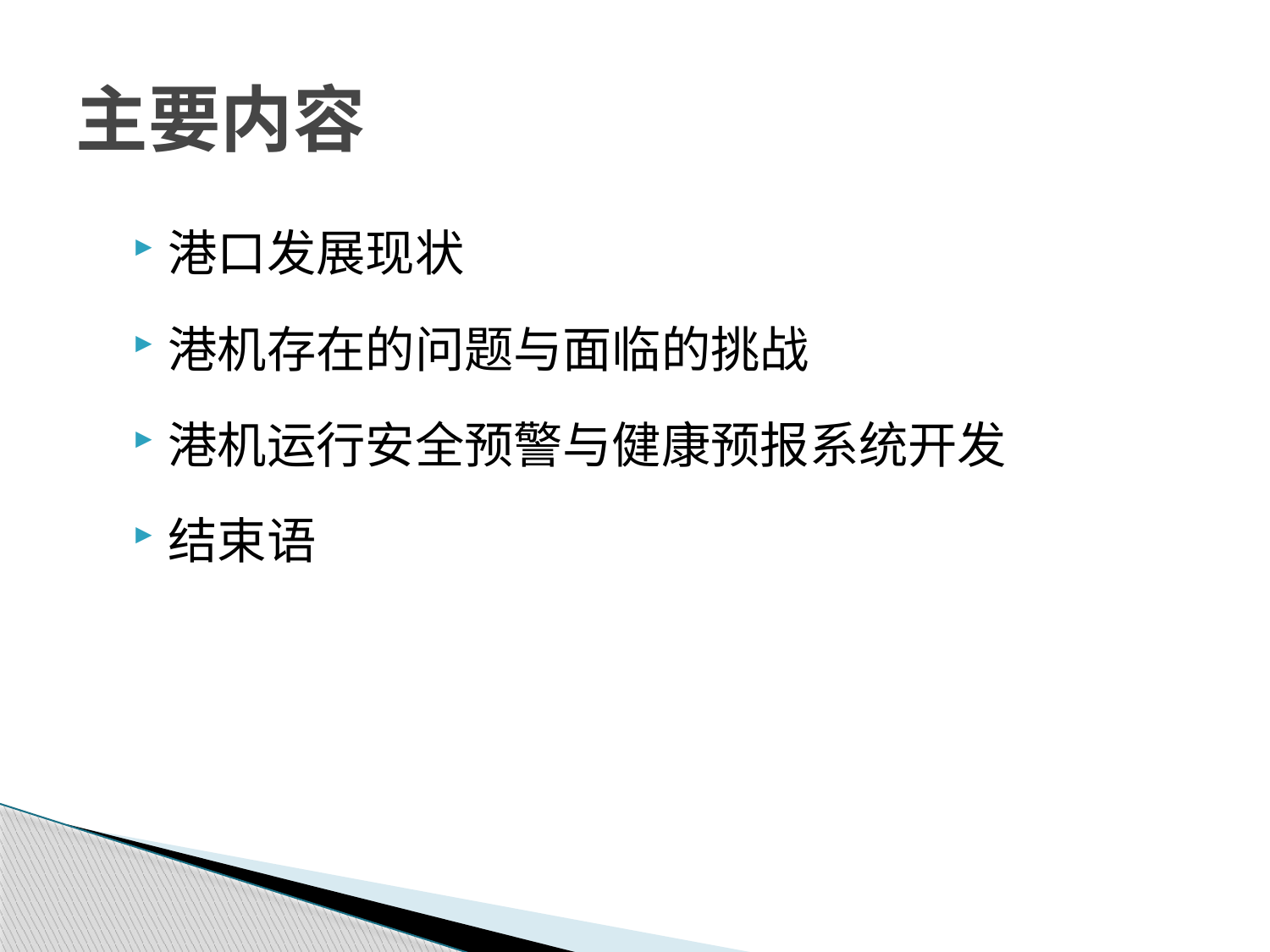

# 主要内容
港口发展现状
港机存在的问题与面临的挑战
港机运行安全预警与健康预报系统开发
结束语